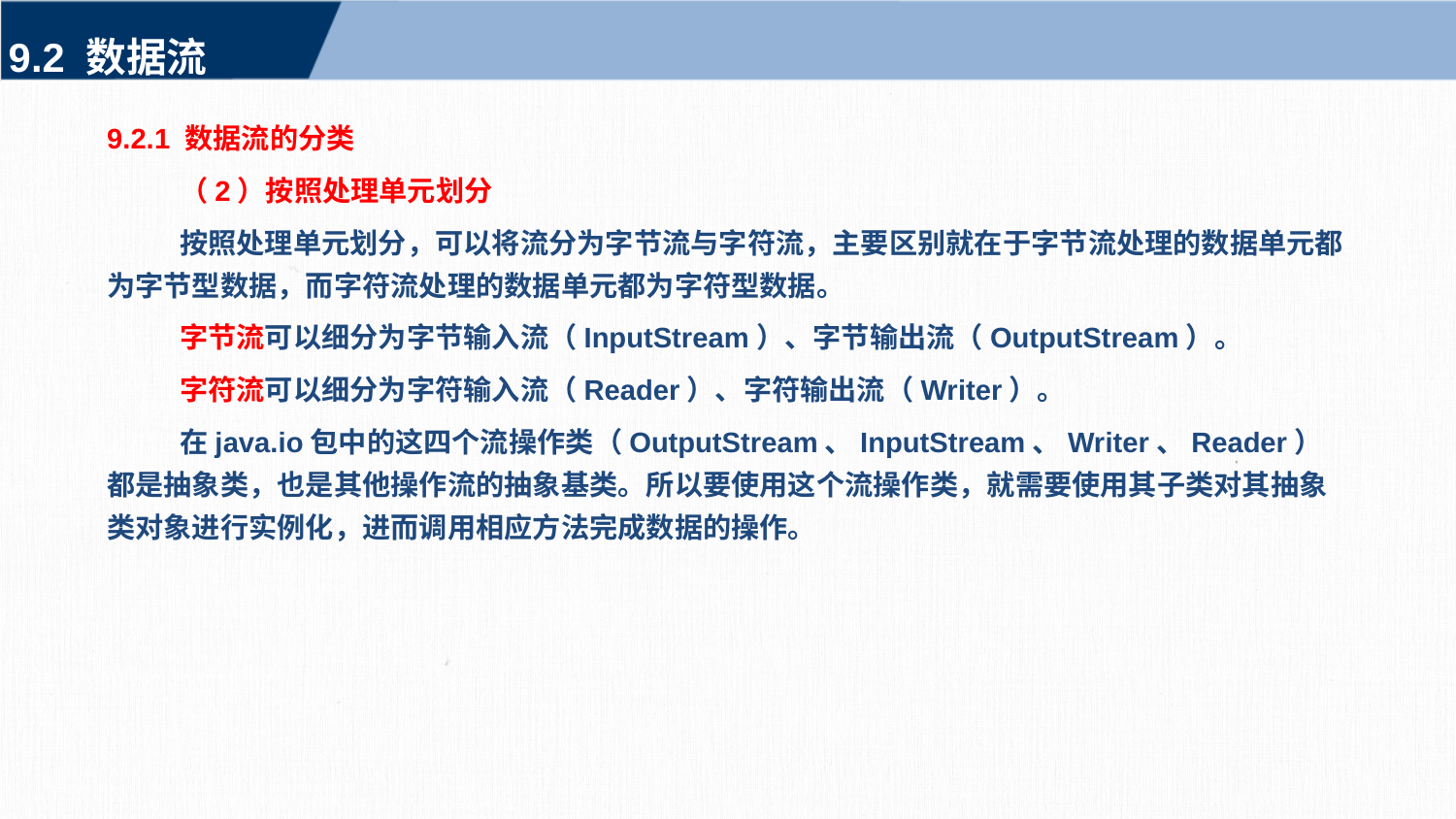

9.2 数据流

9.2.1 数据流的分类
（2）按照处理单元划分
按照处理单元划分，可以将流分为字节流与字符流，主要区别就在于字节流处理的数据单元都为字节型数据，而字符流处理的数据单元都为字符型数据。
字节流可以细分为字节输入流（InputStream）、字节输出流（OutputStream）。
字符流可以细分为字符输入流（Reader）、字符输出流（Writer）。
在java.io包中的这四个流操作类（OutputStream、InputStream、Writer、Reader）都是抽象类，也是其他操作流的抽象基类。所以要使用这个流操作类，就需要使用其子类对其抽象类对象进行实例化，进而调用相应方法完成数据的操作。